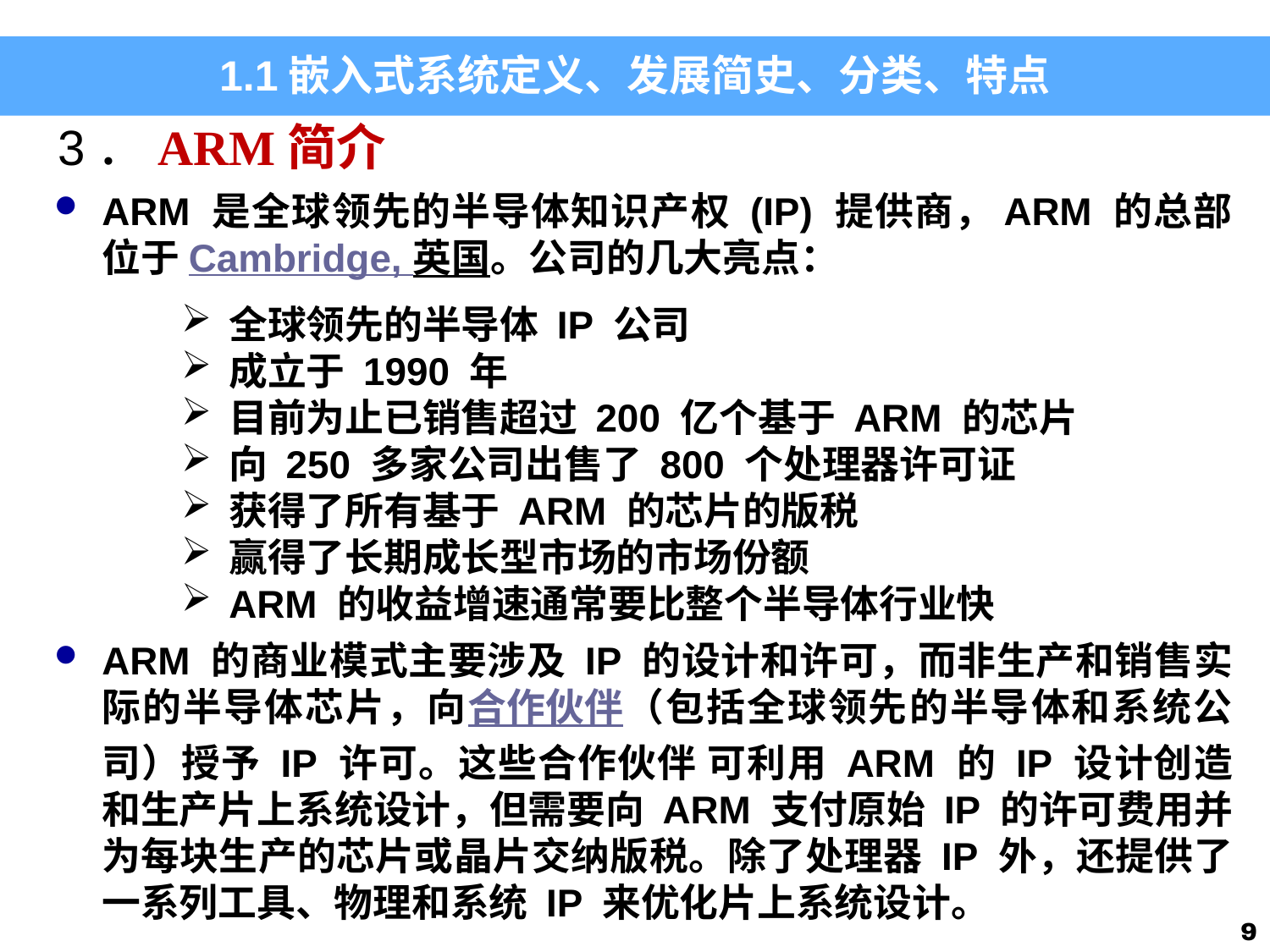

1.1嵌入式系统定义、发展简史、分类、特点
3．ARM简介
ARM 是全球领先的半导体知识产权 (IP) 提供商，ARM 的总部位于Cambridge, 英国。公司的几大亮点：
全球领先的半导体 IP 公司
成立于 1990 年
目前为止已销售超过 200 亿个基于 ARM 的芯片
向 250 多家公司出售了 800 个处理器许可证
获得了所有基于 ARM 的芯片的版税
赢得了长期成长型市场的市场份额
ARM 的收益增速通常要比整个半导体行业快
ARM 的商业模式主要涉及 IP 的设计和许可，而非生产和销售实际的半导体芯片，向合作伙伴（包括全球领先的半导体和系统公司）授予 IP 许可。这些合作伙伴 可利用 ARM 的 IP 设计创造和生产片上系统设计，但需要向 ARM 支付原始 IP 的许可费用并为每块生产的芯片或晶片交纳版税。除了处理器 IP 外，还提供了一系列工具、物理和系统 IP 来优化片上系统设计。
9